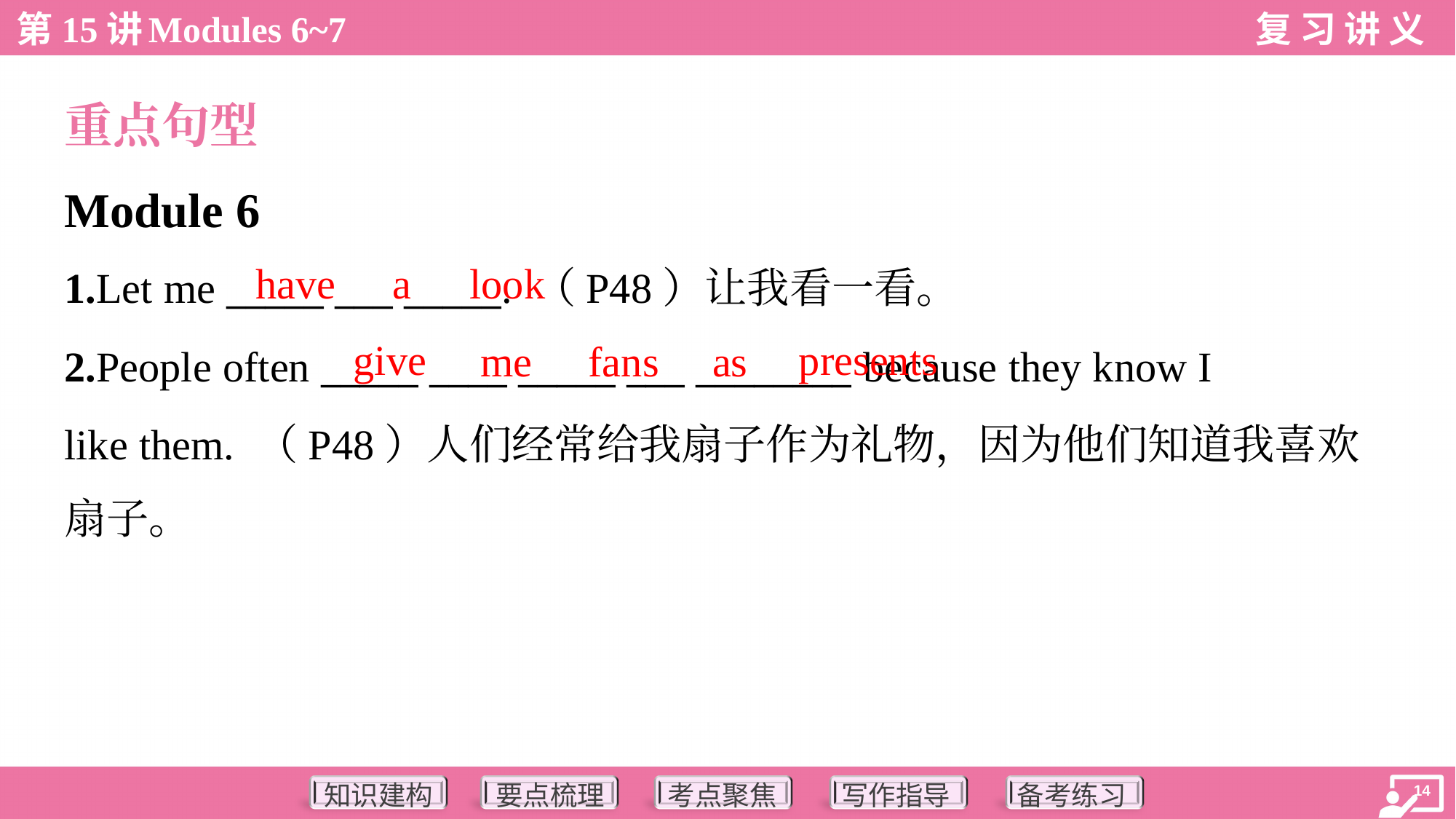

重点句型
Module 6
have
a
look
1.Let me _____ ___ _____. （P48）让我看一看。
give
presents
me
fans
as
2.People often _____ ____ _____ ___ ________ because they know I
like them. （P48）人们经常给我扇子作为礼物，因为他们知道我喜欢
扇子。